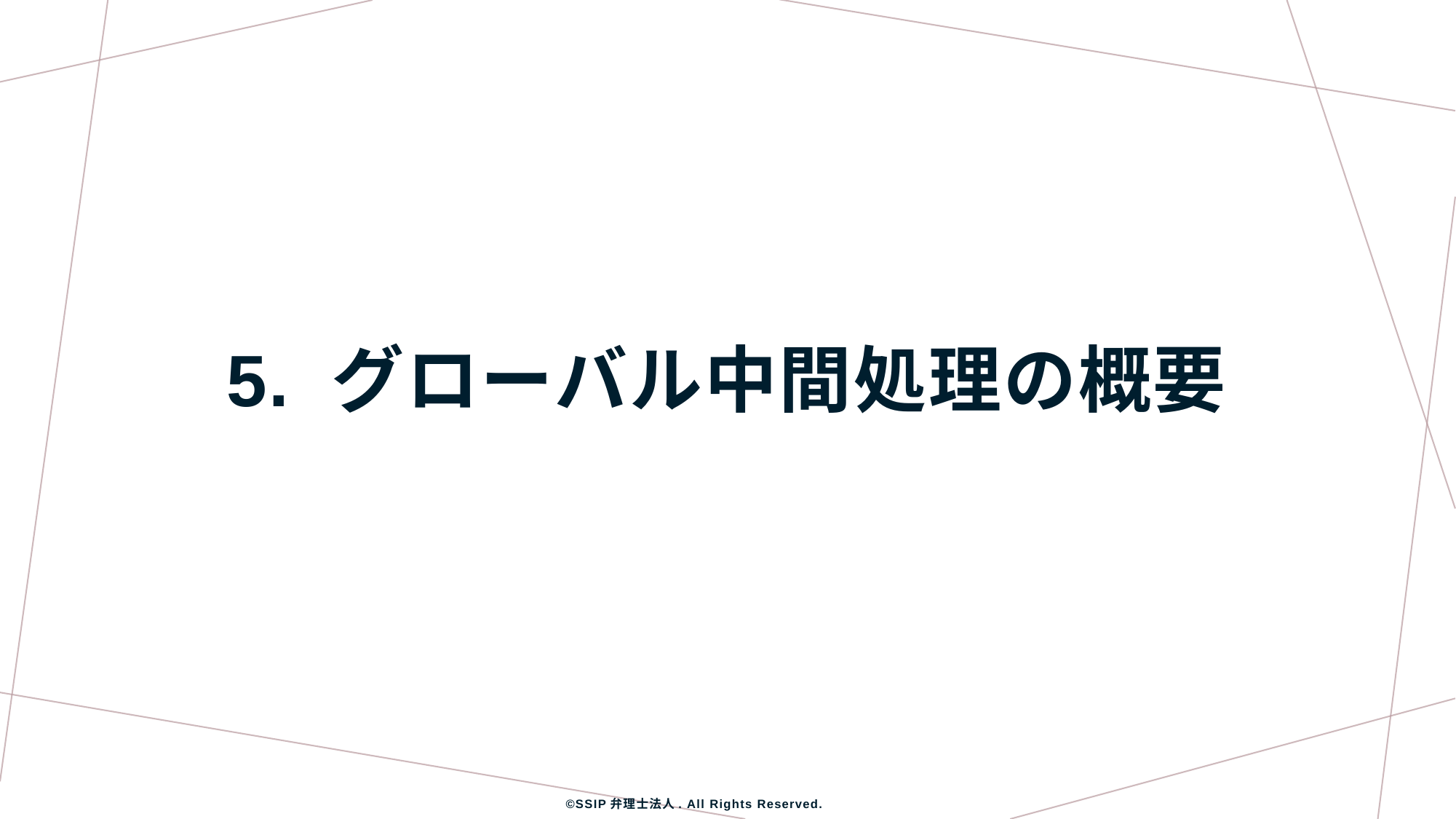

# 5. グローバル中間処理の概要
©SSIP弁理士法人. All Rights Reserved.